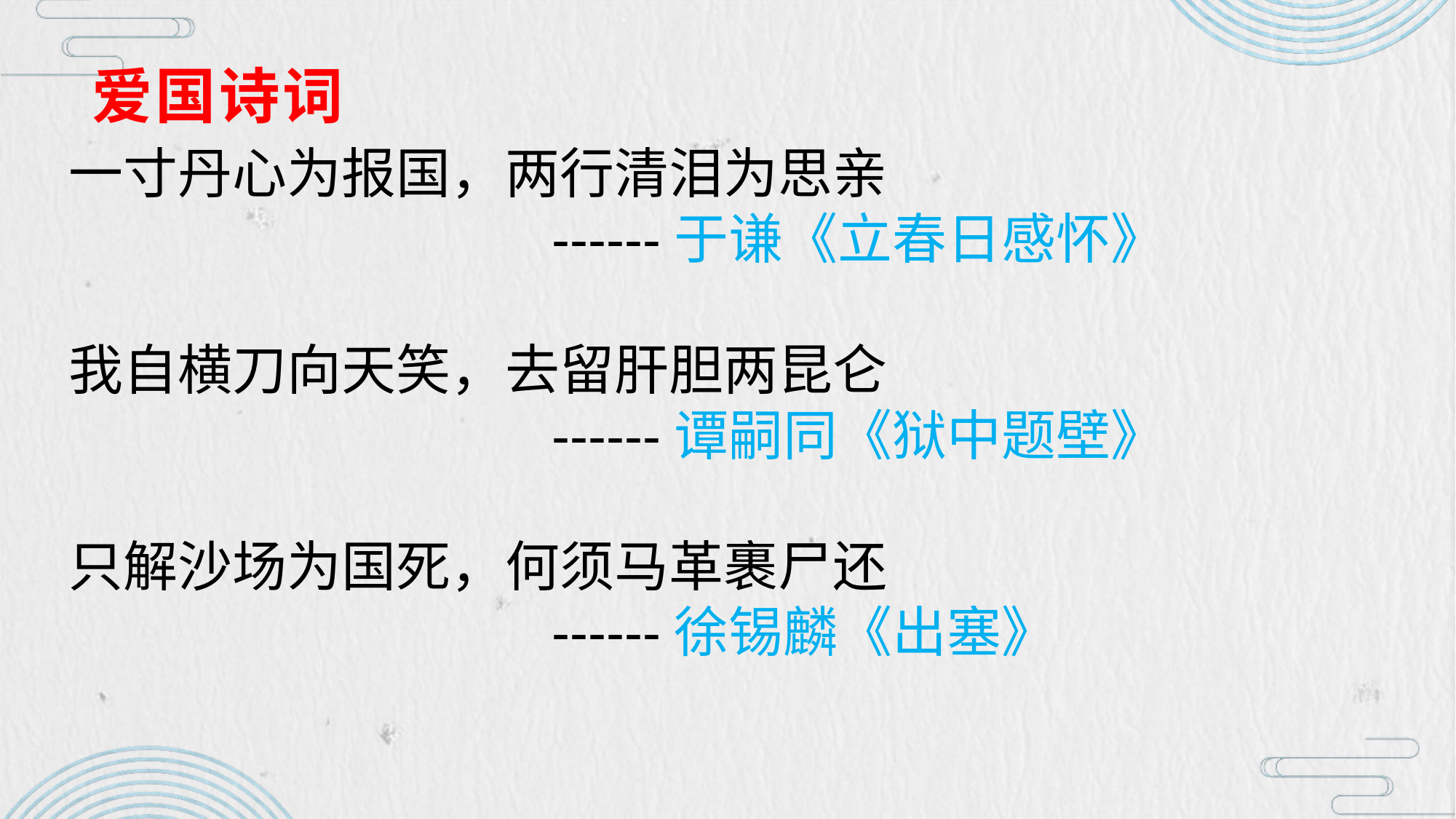

# 爱国诗词
一寸丹心为报国，两行清泪为思亲
                                ------于谦《立春日感怀》

我自横刀向天笑，去留肝胆两昆仑
                                ------谭嗣同《狱中题壁》

只解沙场为国死，何须马革裹尸还
                                ------徐锡麟《出塞》